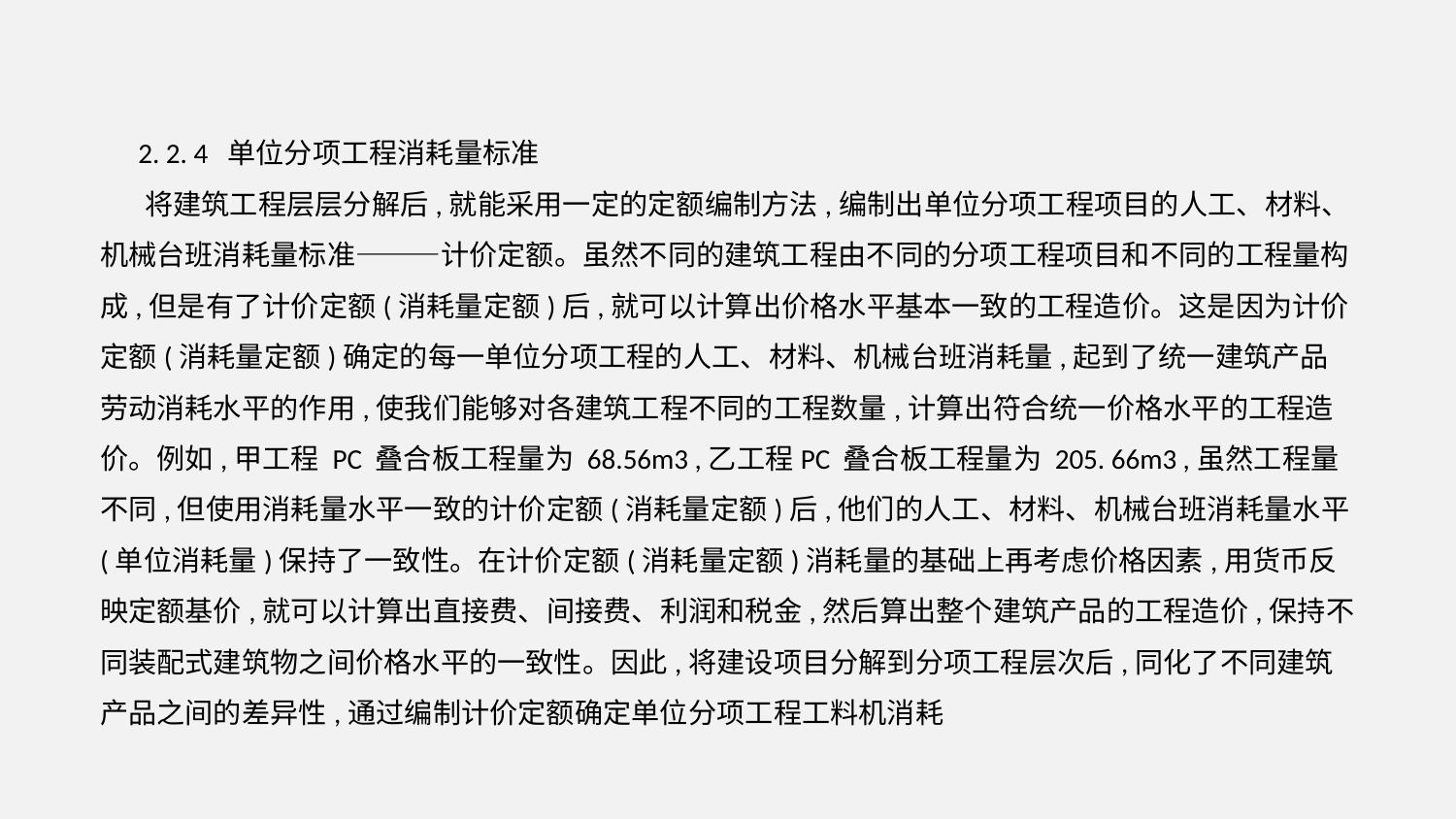

2. 2. 4  单位分项工程消耗量标准
      将建筑工程层层分解后,就能采用一定的定额编制方法,编制出单位分项工程项目的人工、材料、机械台班消耗量标准———计价定额。虽然不同的建筑工程由不同的分项工程项目和不同的工程量构成,但是有了计价定额(消耗量定额)后,就可以计算出价格水平基本一致的工程造价。这是因为计价定额(消耗量定额)确定的每一单位分项工程的人工、材料、机械台班消耗量,起到了统一建筑产品劳动消耗水平的作用,使我们能够对各建筑工程不同的工程数量,计算出符合统一价格水平的工程造价。例如,甲工程 PC 叠合板工程量为 68.56m3 ,乙工程PC 叠合板工程量为 205. 66m3 ,虽然工程量不同,但使用消耗量水平一致的计价定额(消耗量定额)后,他们的人工、材料、机械台班消耗量水平(单位消耗量)保持了一致性。在计价定额(消耗量定额)消耗量的基础上再考虑价格因素,用货币反映定额基价,就可以计算出直接费、间接费、利润和税金,然后算出整个建筑产品的工程造价,保持不同装配式建筑物之间价格水平的一致性。因此,将建设项目分解到分项工程层次后,同化了不同建筑产品之间的差异性,通过编制计价定额确定单位分项工程工料机消耗